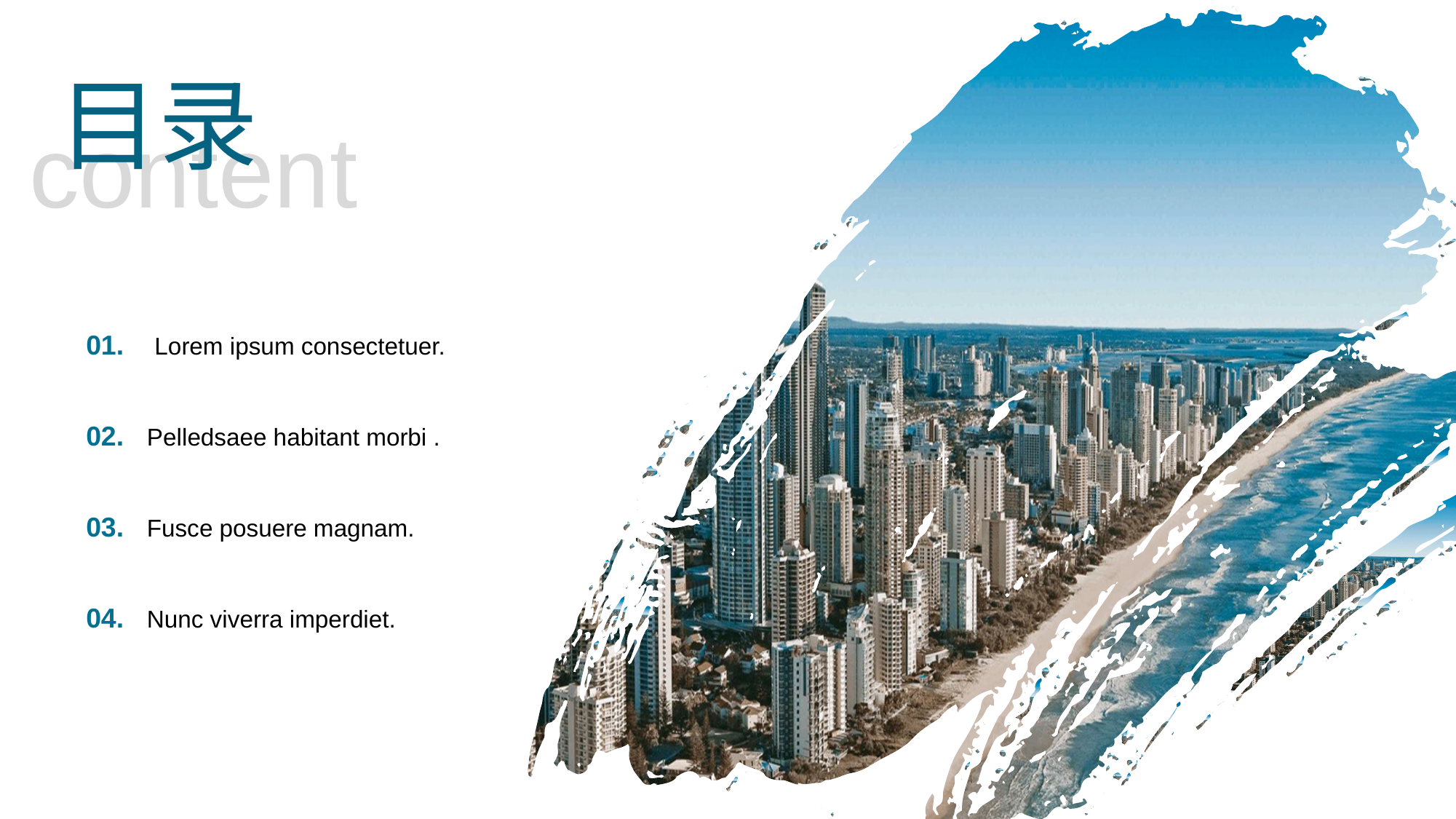

目录
content
01.    Lorem ipsum consectetuer.
02.   Pelledsaee habitant morbi .
03.   Fusce posuere magnam.
04.   Nunc viverra imperdiet.